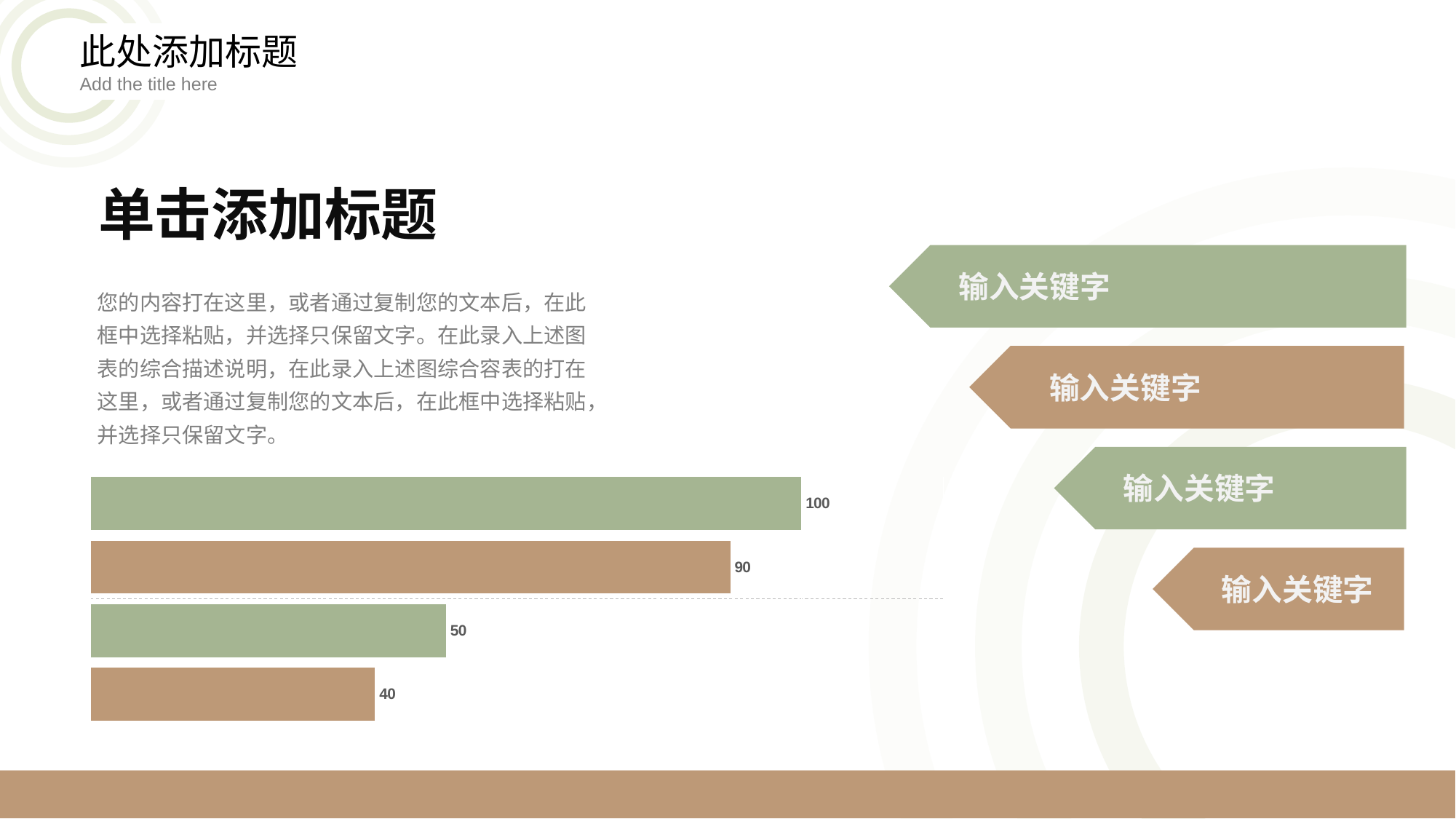

此处添加标题
Add the title here

单击添加标题
您的内容打在这里，或者通过复制您的文本后，在此框中选择粘贴，并选择只保留文字。在此录入上述图表的综合描述说明，在此录入上述图综合容表的打在这里，或者通过复制您的文本后，在此框中选择粘贴，并选择只保留文字。

输入关键字

输入关键字

输入关键字

### Chart

| Category | 类别 1 | 类别 2 | 类别 3 | 类别 4 |
|---|---|---|---|---|
| 项目 1 | 100.0 | 90.0 | 50.0 | 40.0 |
输入关键字